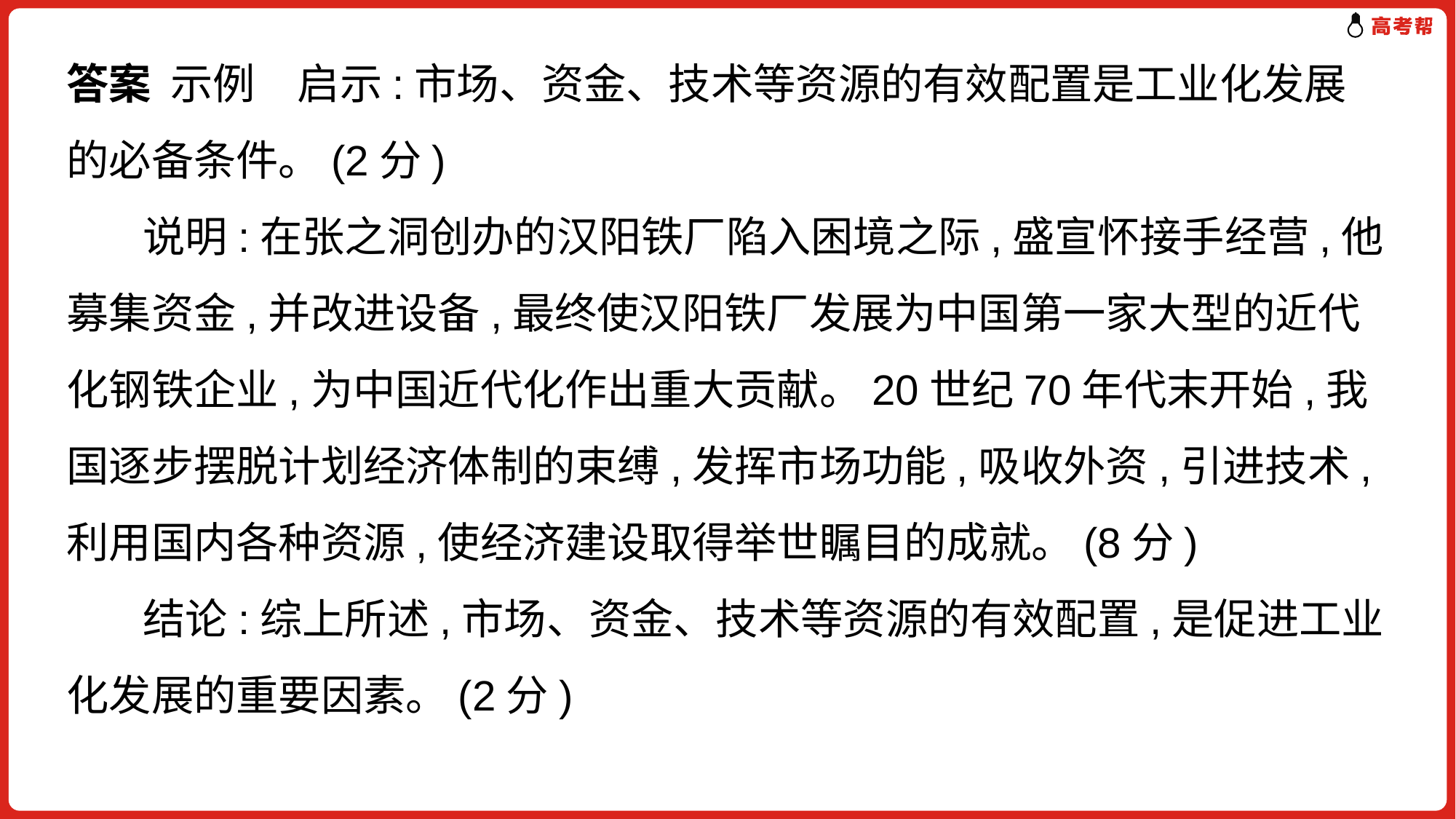

答案  示例　启示:市场、资金、技术等资源的有效配置是工业化发展的必备条件。(2分)
       说明:在张之洞创办的汉阳铁厂陷入困境之际,盛宣怀接手经营,他募集资金,并改进设备,最终使汉阳铁厂发展为中国第一家大型的近代化钢铁企业,为中国近代化作出重大贡献。20世纪70年代末开始,我国逐步摆脱计划经济体制的束缚,发挥市场功能,吸收外资,引进技术,利用国内各种资源,使经济建设取得举世瞩目的成就。(8分)
       结论:综上所述,市场、资金、技术等资源的有效配置,是促进工业化发展的重要因素。(2分)